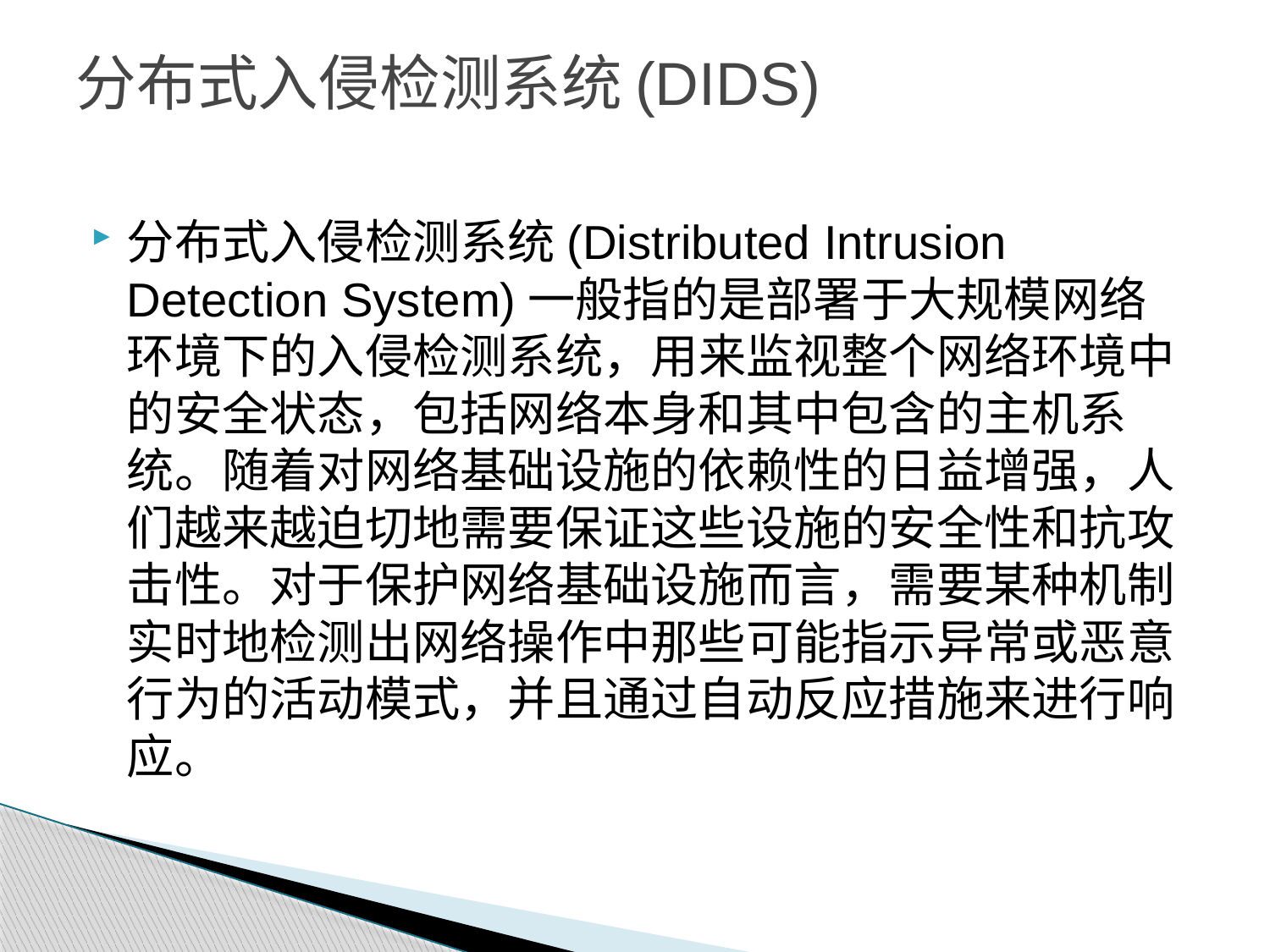

# 分布式入侵检测系统(DIDS)
分布式入侵检测系统(Distributed Intrusion Detection System)一般指的是部署于大规模网络环境下的入侵检测系统，用来监视整个网络环境中的安全状态，包括网络本身和其中包含的主机系统。随着对网络基础设施的依赖性的日益增强，人们越来越迫切地需要保证这些设施的安全性和抗攻击性。对于保护网络基础设施而言，需要某种机制实时地检测出网络操作中那些可能指示异常或恶意行为的活动模式，并且通过自动反应措施来进行响应。